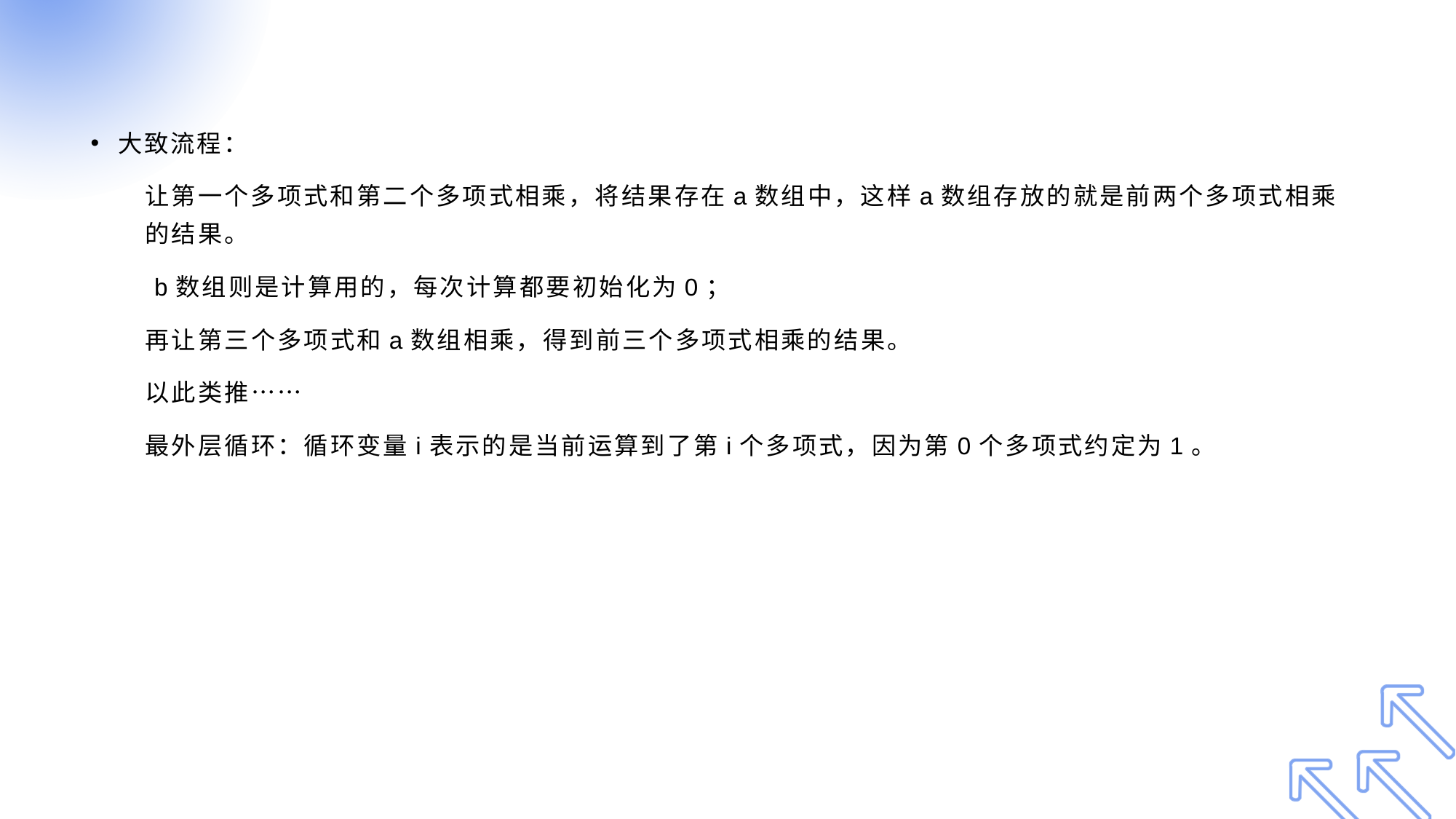

#
大致流程：
让第一个多项式和第二个多项式相乘，将结果存在a数组中，这样a数组存放的就是前两个多项式相乘的结果。
 b数组则是计算用的，每次计算都要初始化为0；
再让第三个多项式和a数组相乘，得到前三个多项式相乘的结果。
以此类推……
最外层循环：循环变量i表示的是当前运算到了第i个多项式，因为第0个多项式约定为1。